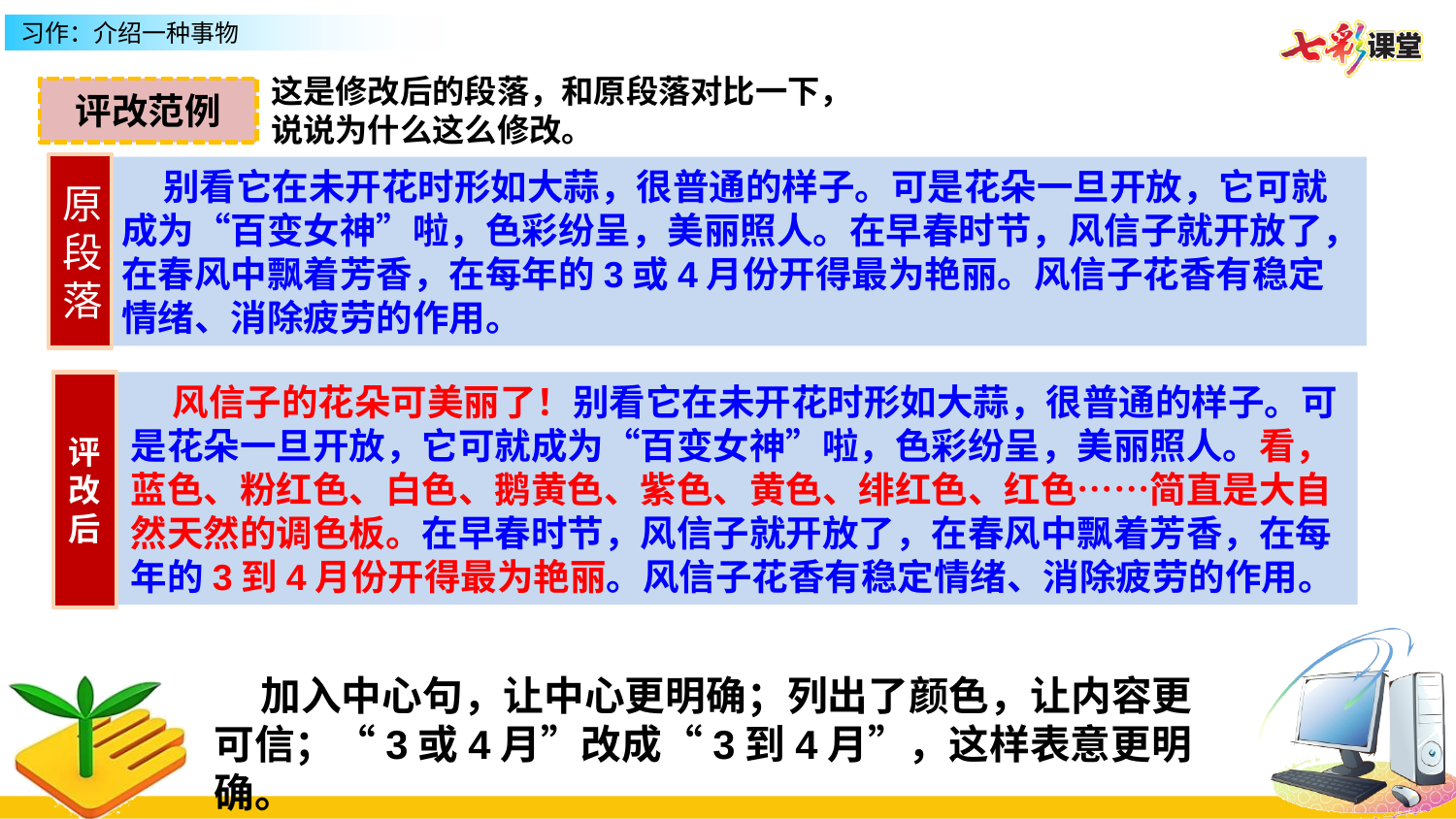

这是修改后的段落，和原段落对比一下，
说说为什么这么修改。
评改范例
原段落
    别看它在未开花时形如大蒜，很普通的样子。可是花朵一旦开放，它可就成为“百变女神”啦，色彩纷呈，美丽照人。在早春时节，风信子就开放了，在春风中飘着芳香，在每年的3或4月份开得最为艳丽。风信子花香有稳定情绪、消除疲劳的作用。
评改后
    风信子的花朵可美丽了！别看它在未开花时形如大蒜，很普通的样子。可是花朵一旦开放，它可就成为“百变女神”啦，色彩纷呈，美丽照人。看，蓝色、粉红色、白色、鹅黄色、紫色、黄色、绯红色、红色……简直是大自然天然的调色板。在早春时节，风信子就开放了，在春风中飘着芳香，在每年的3到4月份开得最为艳丽。风信子花香有稳定情绪、消除疲劳的作用。
    加入中心句，让中心更明确；列出了颜色，让内容更可信；“3或4月”改成“3到4月”，这样表意更明确。